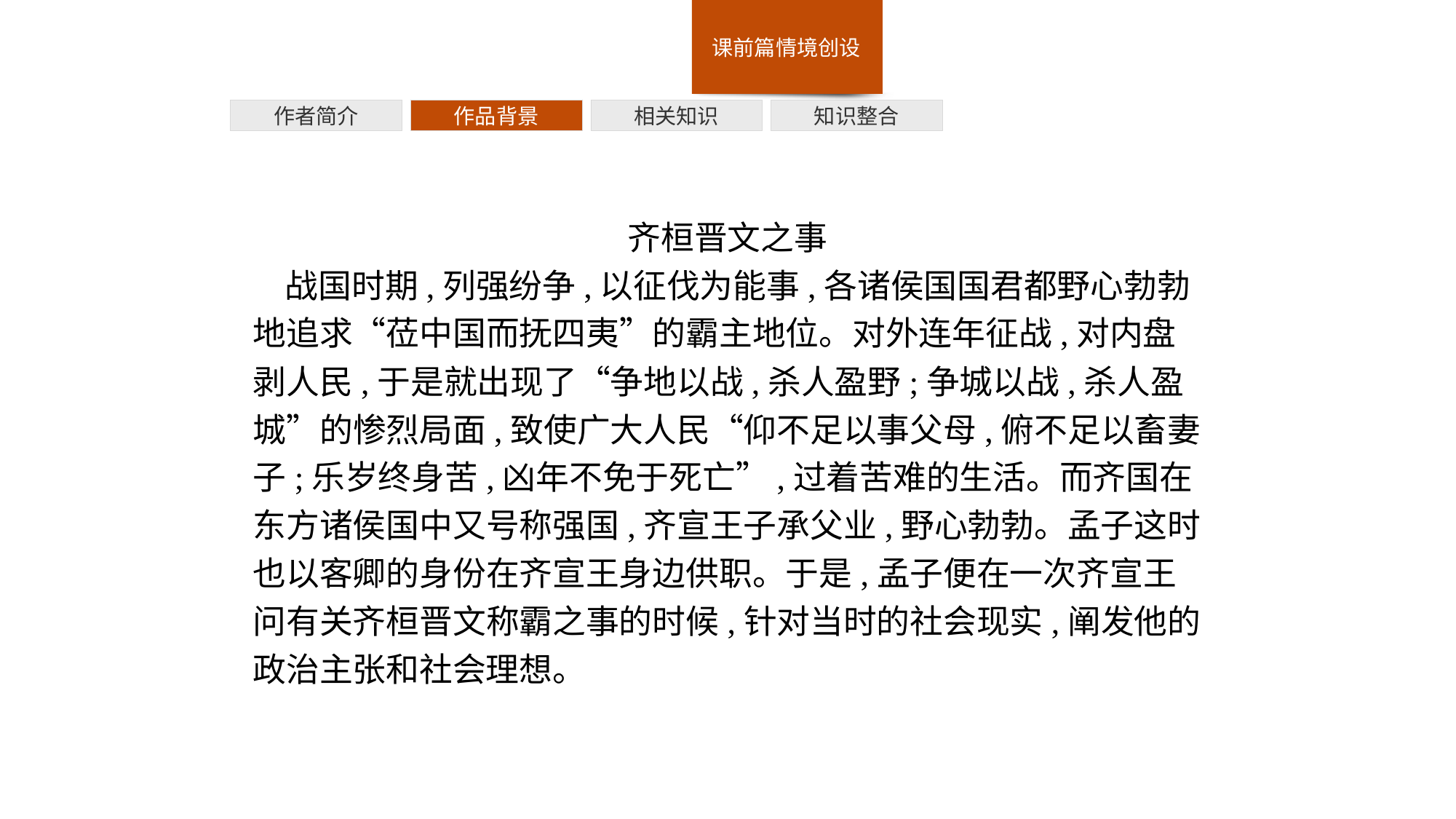

作者简介
作品背景
相关知识
知识整合
齐桓晋文之事
战国时期,列强纷争,以征伐为能事,各诸侯国国君都野心勃勃地追求“莅中国而抚四夷”的霸主地位。对外连年征战,对内盘剥人民,于是就出现了“争地以战,杀人盈野;争城以战,杀人盈城”的惨烈局面,致使广大人民“仰不足以事父母,俯不足以畜妻子;乐岁终身苦,凶年不免于死亡”,过着苦难的生活。而齐国在东方诸侯国中又号称强国,齐宣王子承父业,野心勃勃。孟子这时也以客卿的身份在齐宣王身边供职。于是,孟子便在一次齐宣王问有关齐桓晋文称霸之事的时候,针对当时的社会现实,阐发他的政治主张和社会理想。